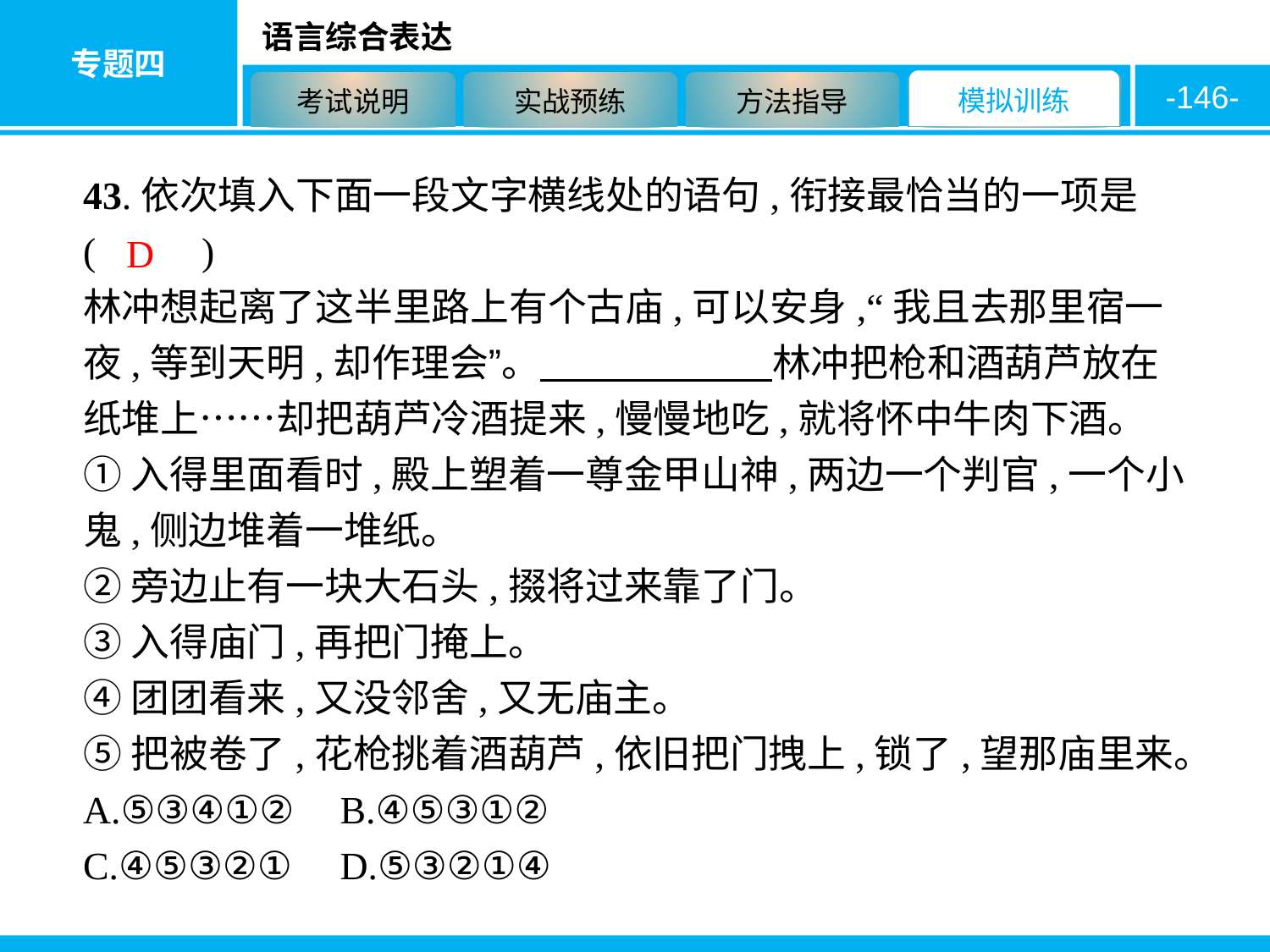

-146-
43.依次填入下面一段文字横线处的语句,衔接最恰当的一项是 ( 　　)
林冲想起离了这半里路上有个古庙,可以安身,“我且去那里宿一夜,等到天明,却作理会”。　　　　　　林冲把枪和酒葫芦放在纸堆上……却把葫芦冷酒提来,慢慢地吃,就将怀中牛肉下酒。
①入得里面看时,殿上塑着一尊金甲山神,两边一个判官,一个小鬼,侧边堆着一堆纸。
②旁边止有一块大石头,掇将过来靠了门。
③入得庙门,再把门掩上。
④团团看来,又没邻舍,又无庙主。
⑤把被卷了,花枪挑着酒葫芦,依旧把门拽上,锁了,望那庙里来。
A.⑤③④①②	B.④⑤③①②
C.④⑤③②①	D.⑤③②①④
D